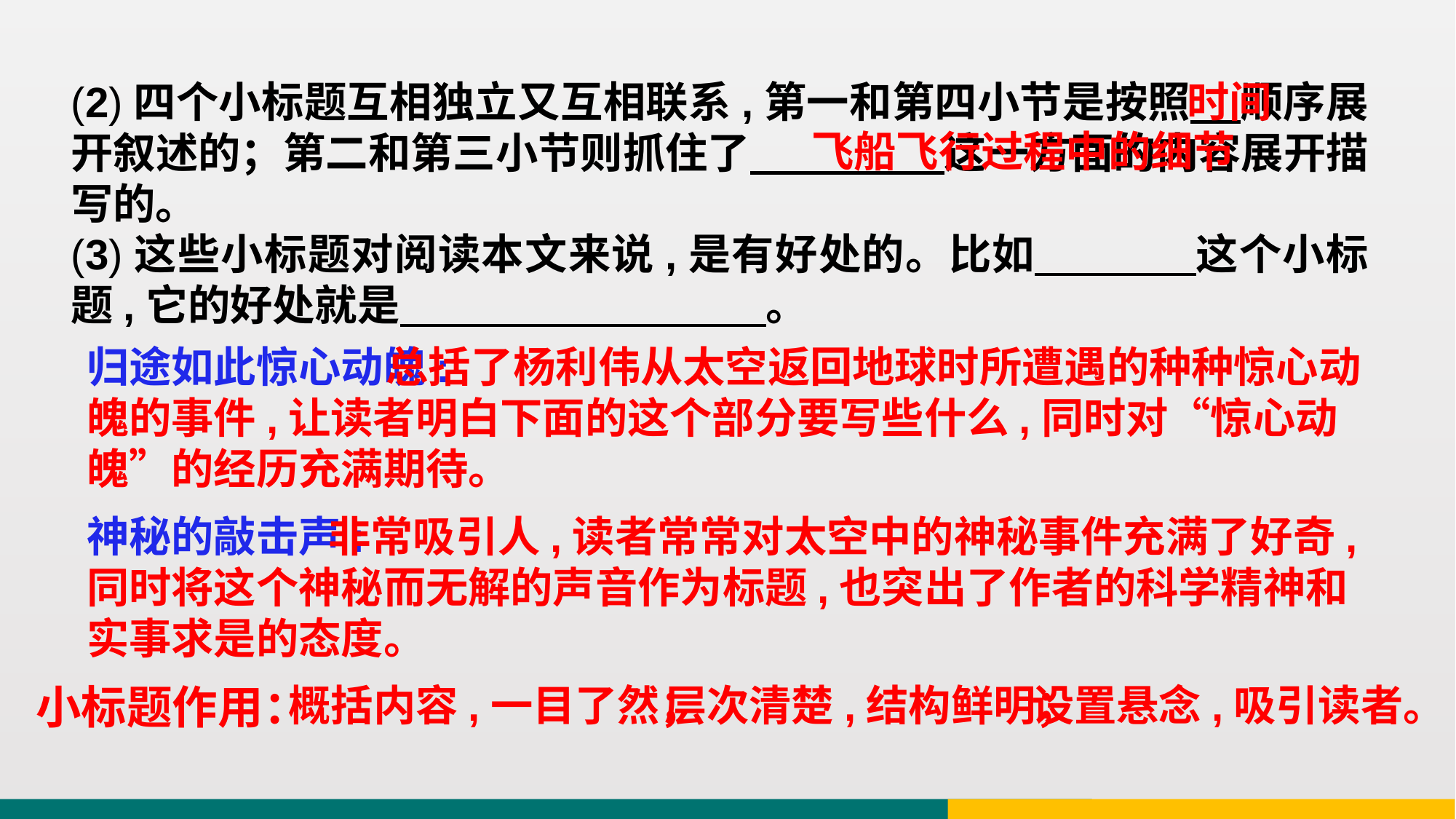

(2)四个小标题互相独立又互相联系,第一和第四小节是按照     顺序展开叙述的；第二和第三小节则抓住了                    这一方面的内容展开描写的。
(3)这些小标题对阅读本文来说,是有好处的。比如               这个小标题,它的好处就是                                      。

时间
飞船飞行过程中的细节
归途如此惊心动魄:
                              总括了杨利伟从太空返回地球时所遭遇的种种惊心动魄的事件,让读者明白下面的这个部分要写些什么,同时对“惊心动魄”的经历充满期待。
                        非常吸引人,读者常常对太空中的神秘事件充满了好奇,同时将这个神秘而无解的声音作为标题,也突出了作者的科学精神和实事求是的态度。
神秘的敲击声:
层次清楚,结构鲜明；
小标题作用：
概括内容,一目了然；
设置悬念,吸引读者。